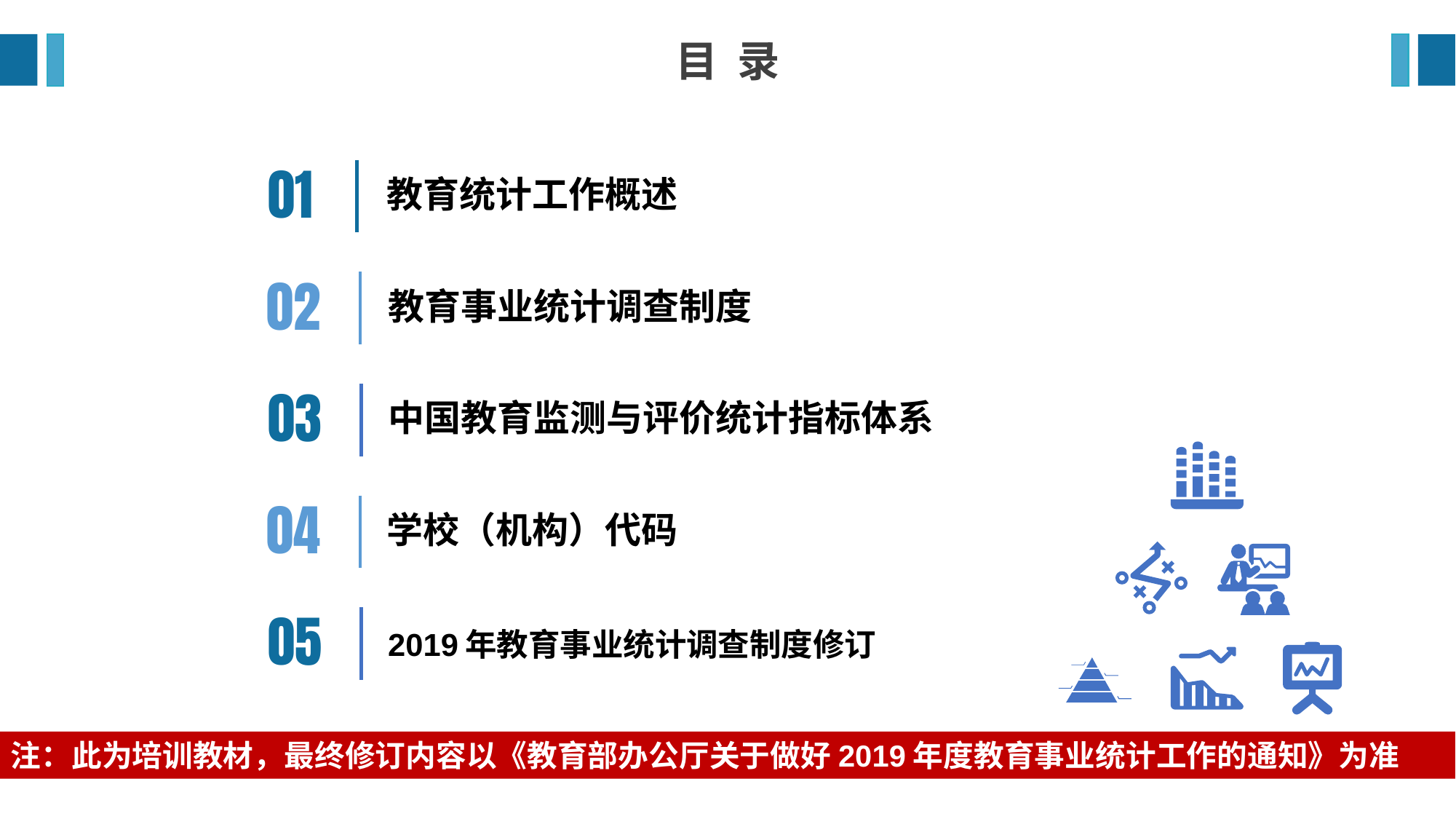

目  录

01
教育统计工作概述
02
教育事业统计调查制度
03
中国教育监测与评价统计指标体系
04
学校（机构）代码
05
2019年教育事业统计调查制度修订

注：此为培训教材，最终修订内容以《教育部办公厅关于做好2019年度教育事业统计工作的通知》为准